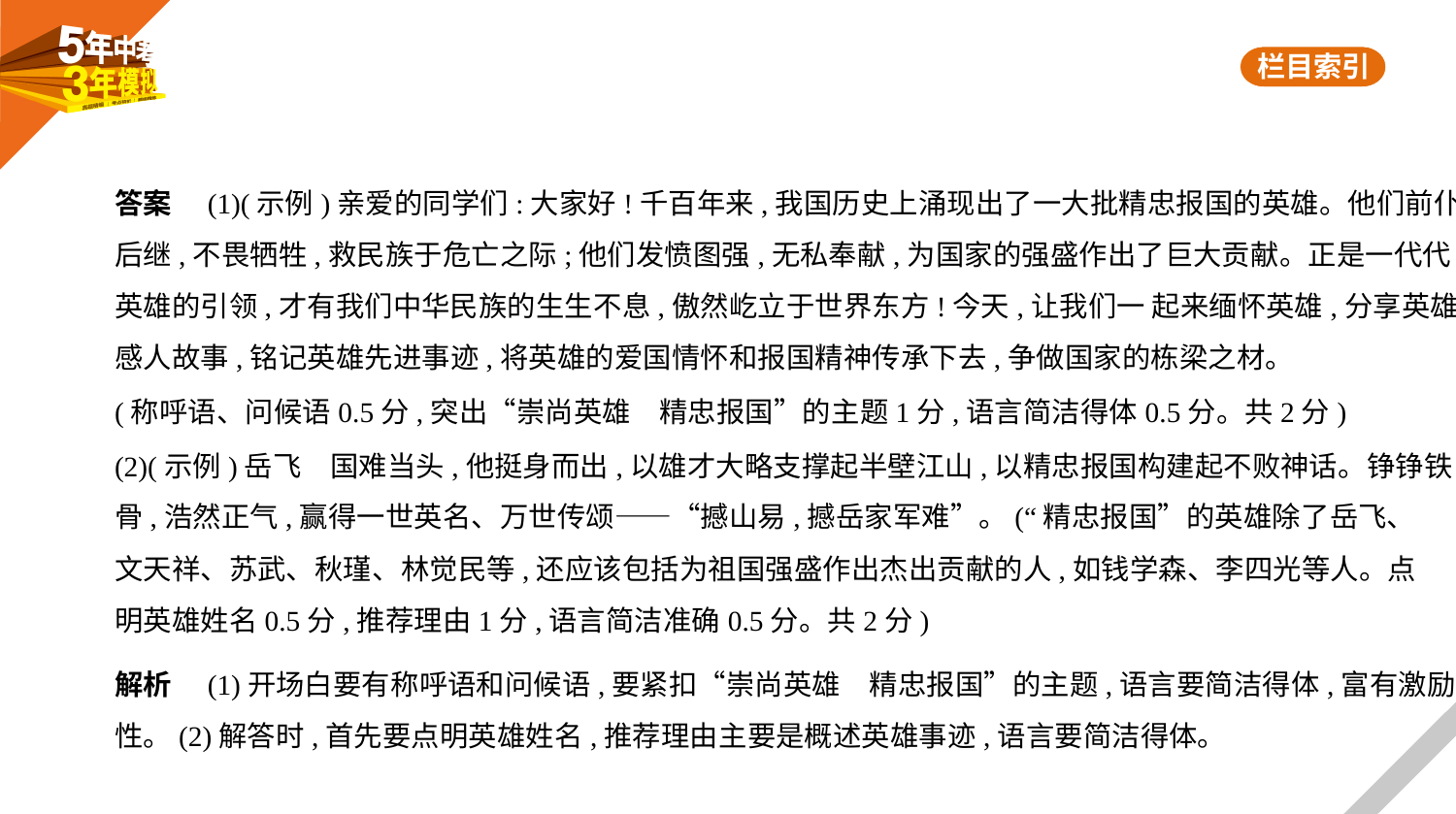

答案　(1)(示例)亲爱的同学们:大家好!千百年来,我国历史上涌现出了一大批精忠报国的英雄。他们前仆
后继,不畏牺牲,救民族于危亡之际;他们发愤图强,无私奉献,为国家的强盛作出了巨大贡献。正是一代代
英雄的引领,才有我们中华民族的生生不息,傲然屹立于世界东方!今天,让我们一 起来缅怀英雄,分享英雄
感人故事,铭记英雄先进事迹,将英雄的爱国情怀和报国精神传承下去,争做国家的栋梁之材。
(称呼语、问候语0.5分,突出“崇尚英雄　精忠报国”的主题1分,语言简洁得体0.5分。共2分)
(2)(示例)岳飞　国难当头,他挺身而出,以雄才大略支撑起半壁江山,以精忠报国构建起不败神话。铮铮铁
骨,浩然正气,赢得一世英名、万世传颂——“撼山易,撼岳家军难”。(“精忠报国”的英雄除了岳飞、
文天祥、苏武、秋瑾、林觉民等,还应该包括为祖国强盛作出杰出贡献的人,如钱学森、李四光等人。点
明英雄姓名0.5分,推荐理由1分,语言简洁准确0.5分。共2分)
解析　(1)开场白要有称呼语和问候语,要紧扣“崇尚英雄　精忠报国”的主题,语言要简洁得体,富有激励
性。(2)解答时,首先要点明英雄姓名,推荐理由主要是概述英雄事迹,语言要简洁得体。